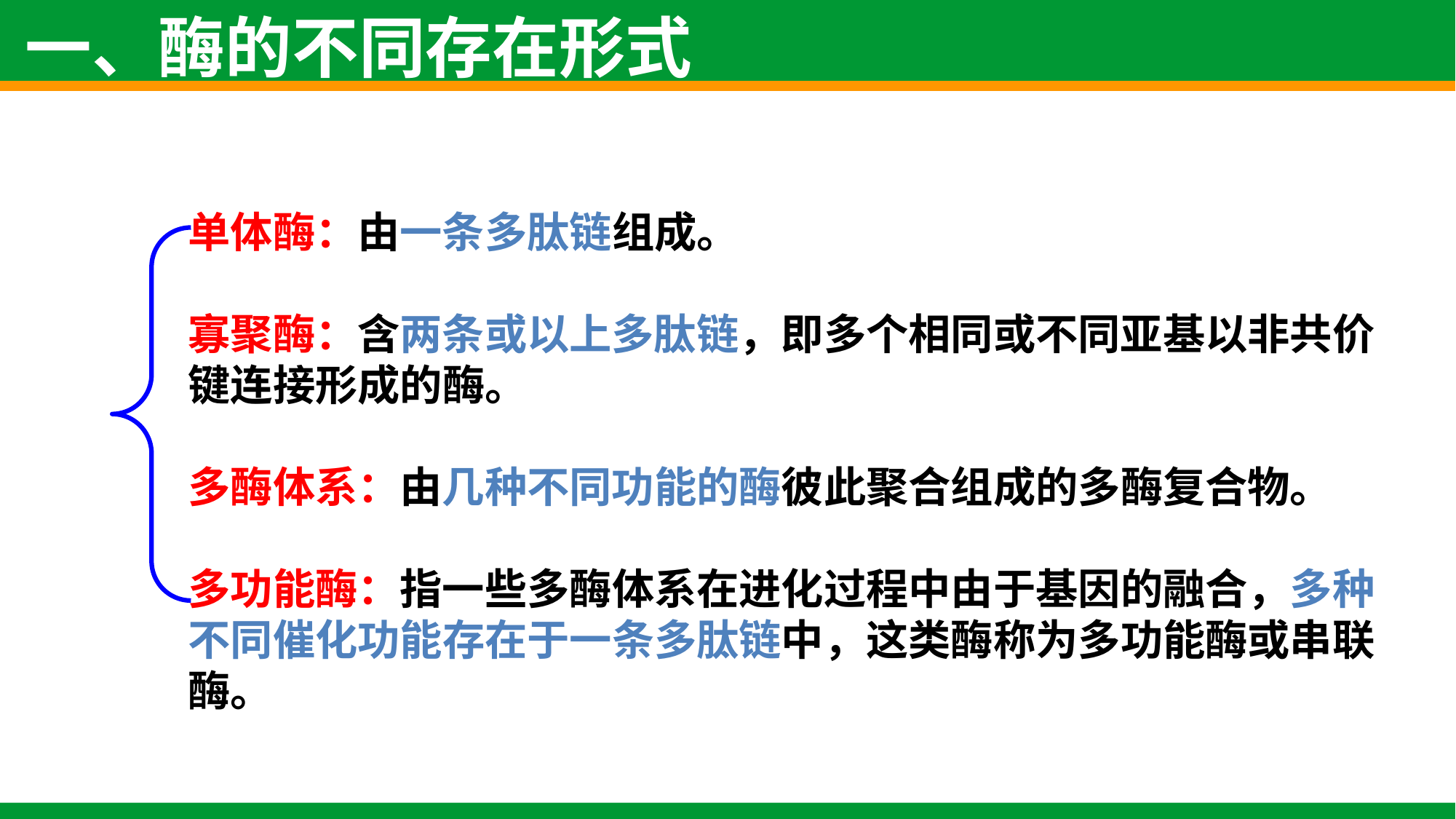

一、酶的不同存在形式
单体酶：由一条多肽链组成。

寡聚酶：含两条或以上多肽链，即多个相同或不同亚基以非共价键连接形成的酶。

多酶体系：由几种不同功能的酶彼此聚合组成的多酶复合物。

多功能酶：指一些多酶体系在进化过程中由于基因的融合，多种不同催化功能存在于一条多肽链中，这类酶称为多功能酶或串联酶。